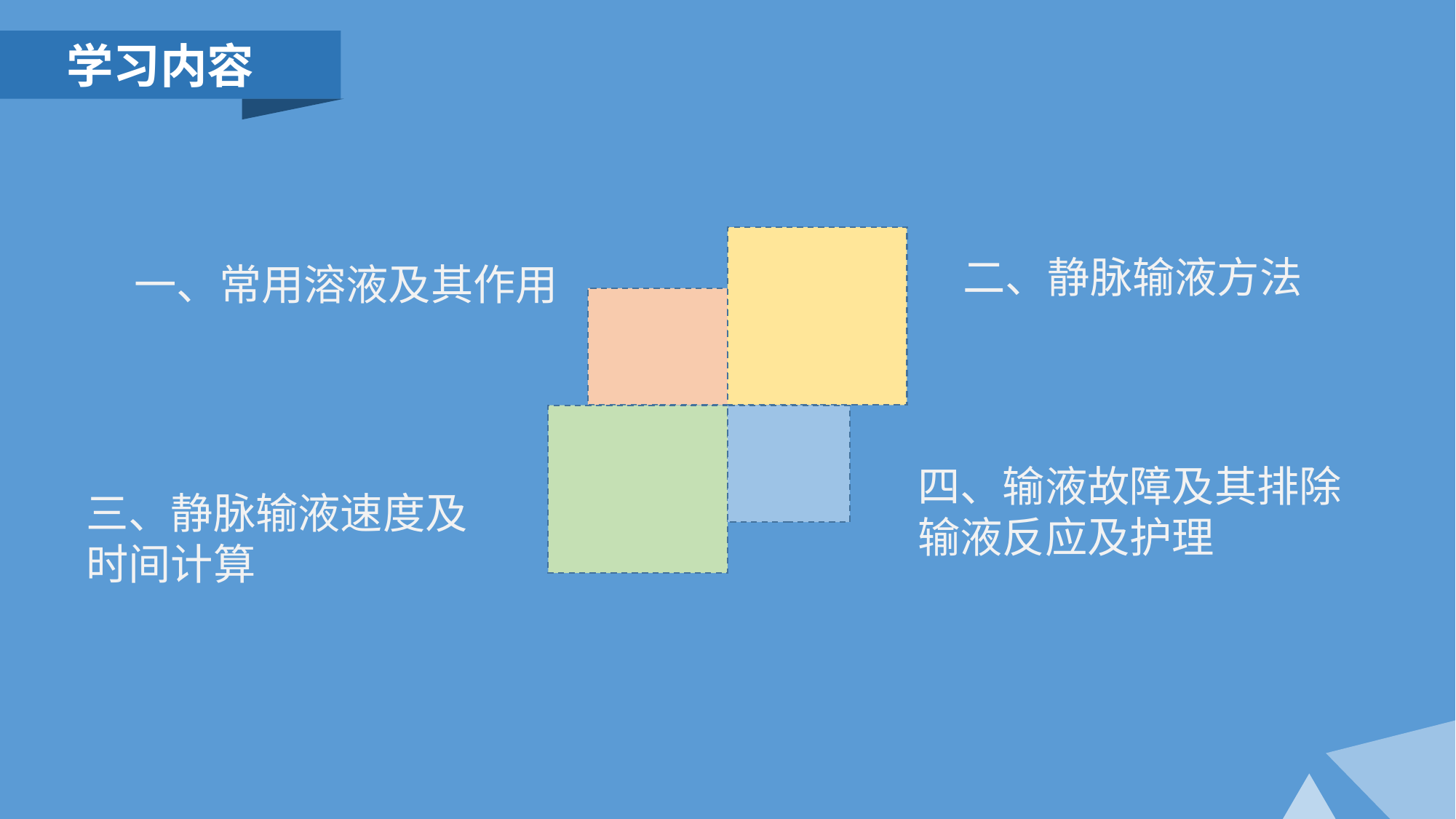

学习内容

二、静脉输液方法
一、常用溶液及其作用

四、输液故障及其排除输液反应及护理
三、静脉输液速度及时间计算